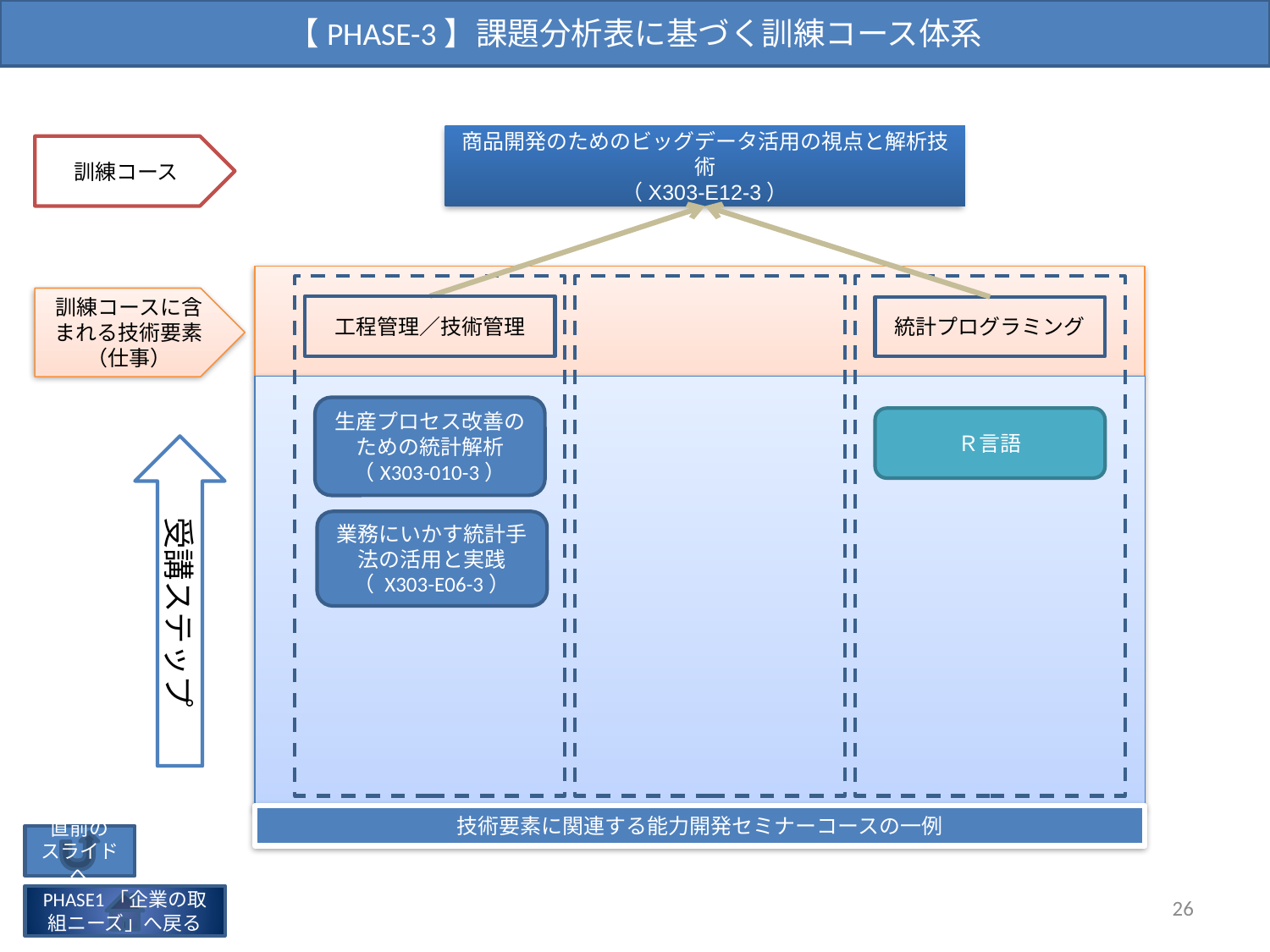

【PHASE-3】課題分析表に基づく訓練コース体系
商品開発のためのビッグデータ活用の視点と解析技術
（X303-E12-3）
訓練コース

訓練コースに含まれる技術要素
（仕事）
工程管理／技術管理
統計プログラミング

生産プロセス改善のための統計解析（X303-010-3）
Ｒ言語
受講ステップ
業務にいかす統計手法の活用と実践
（ X303-E06-3）
技術要素に関連する能力開発セミナーコースの一例
直前の
スライドへ
26
PHASE1「企業の取組ニーズ」へ戻る